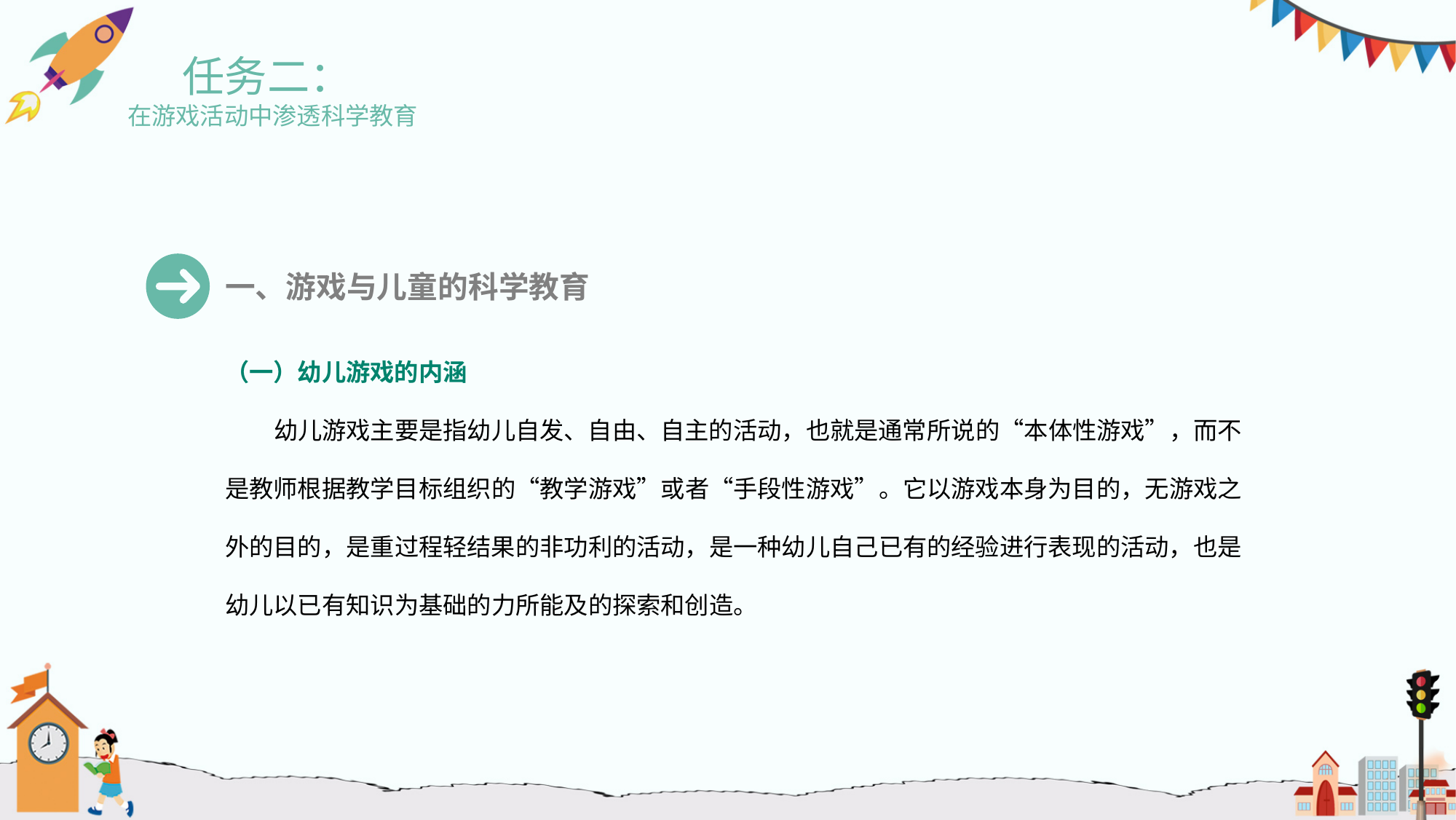

任务二：
 在游戏活动中渗透科学教育

一、游戏与儿童的科学教育
（一）幼儿游戏的内涵
幼儿游戏主要是指幼儿自发、自由、自主的活动，也就是通常所说的“本体性游戏”，而不是教师根据教学目标组织的“教学游戏”或者“手段性游戏”。它以游戏本身为目的，无游戏之外的目的，是重过程轻结果的非功利的活动，是一种幼儿自己已有的经验进行表现的活动，也是幼儿以已有知识为基础的力所能及的探索和创造。